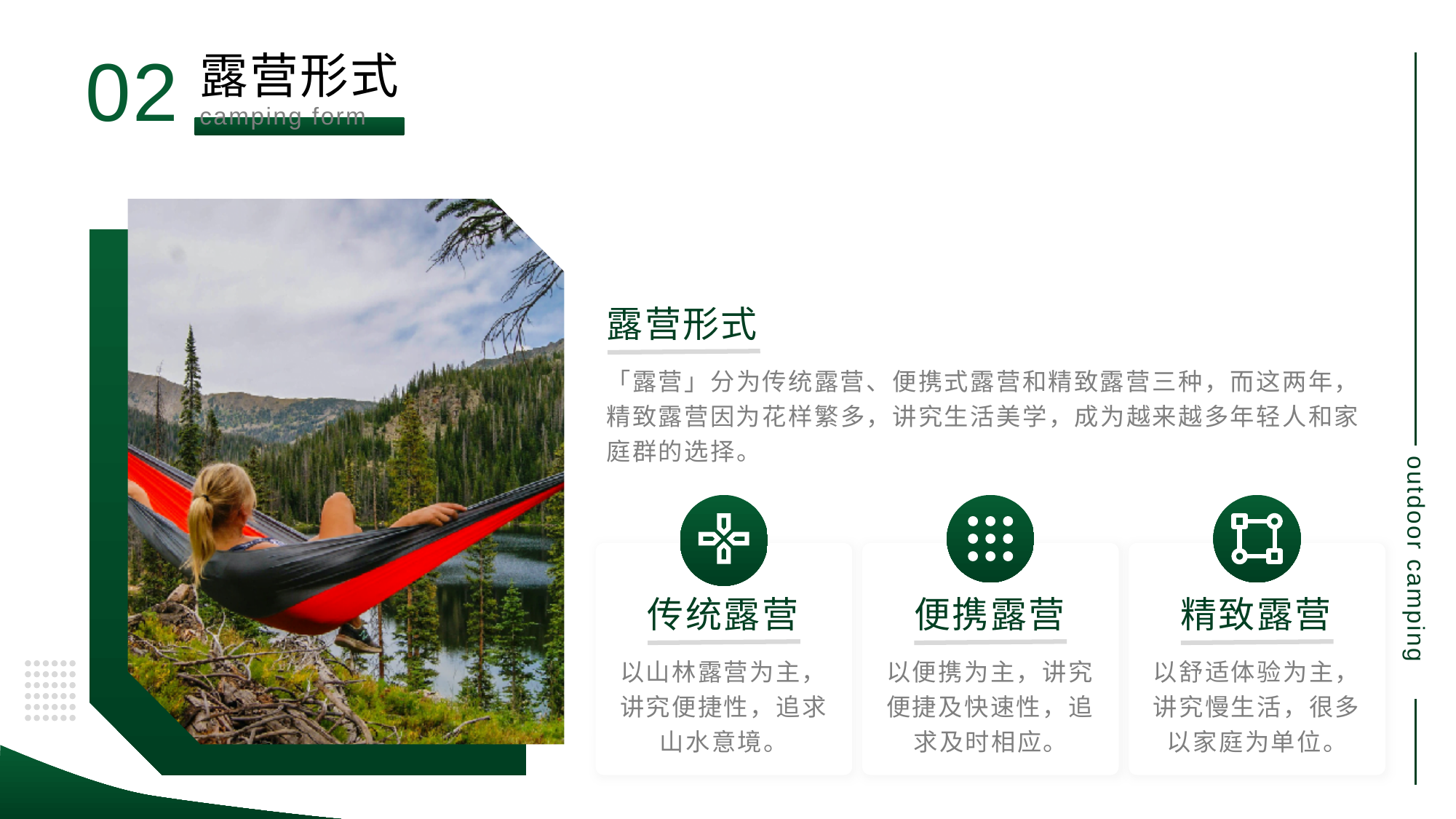

02
露营形式
camping form

露营形式
「露营」分为传统露营、便携式露营和精致露营三种，而这两年，精致露营因为花样繁多，讲究生活美学，成为越来越多年轻人和家庭群的选择。

传统露营
便携露营
精致露营
以山林露营为主，讲究便捷性，追求山水意境。
以便携为主，讲究便捷及快速性，追求及时相应。
以舒适体验为主，讲究慢生活，很多以家庭为单位。